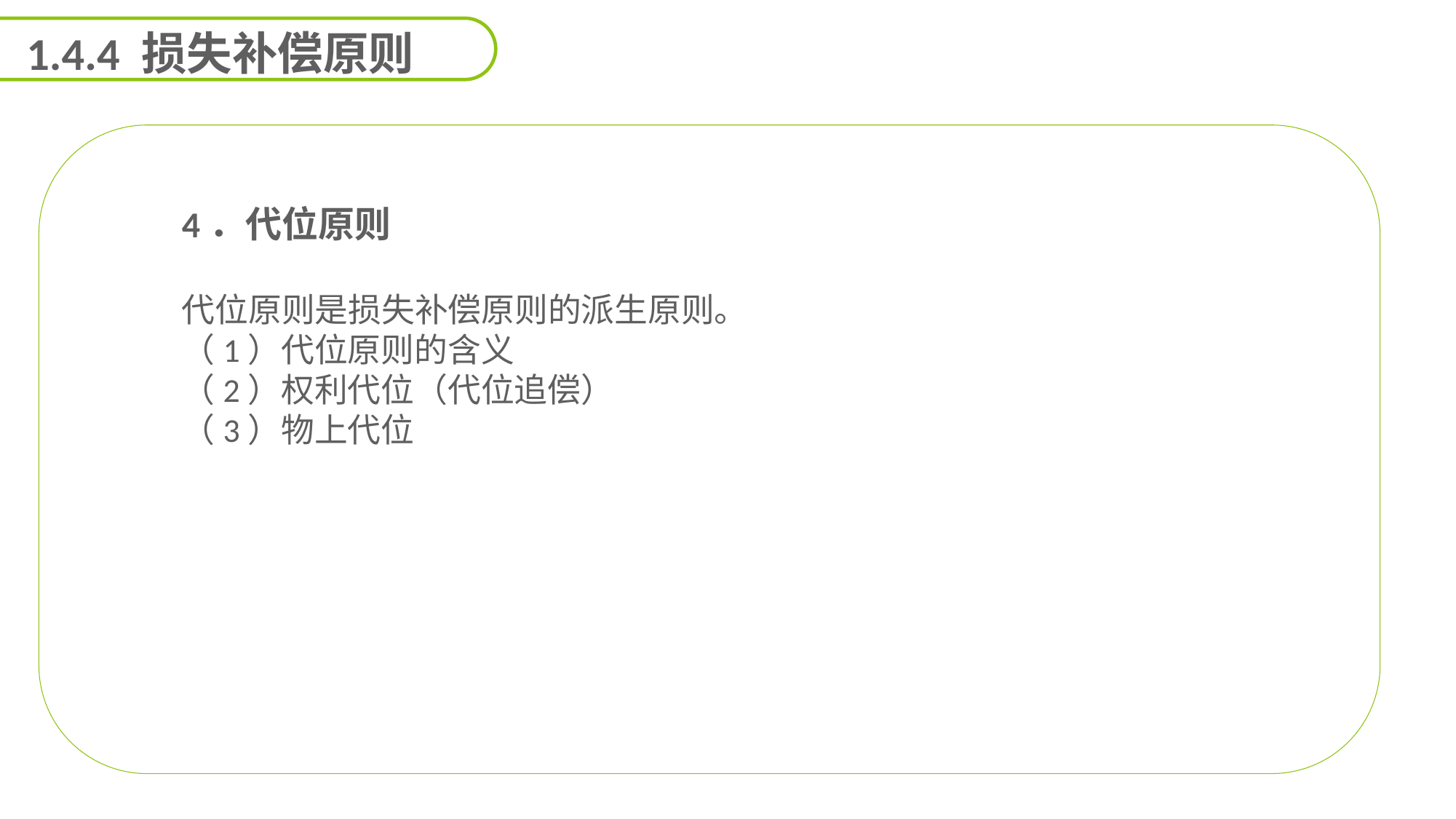

1.4.4 损失补偿原则

4．代位原则

代位原则是损失补偿原则的派生原则。
（1）代位原则的含义
（2）权利代位（代位追偿）
（3）物上代位

能力
目标
延迟符